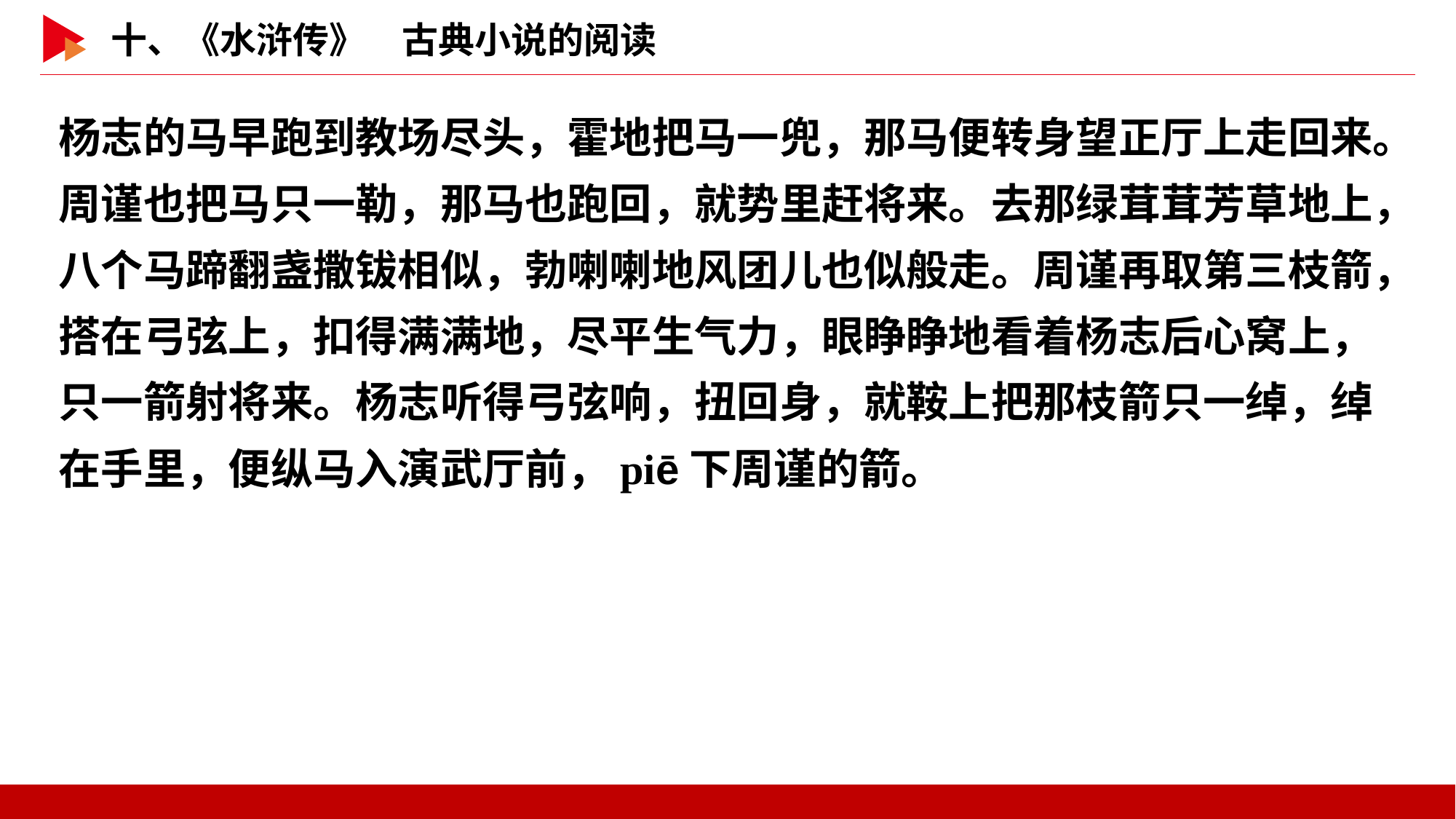

杨志的马早跑到教场尽头，霍地把马一兜，那马便转身望正厅上走回来。周谨也把马只一勒，那马也跑回，就势里赶将来。去那绿茸茸芳草地上，八个马蹄翻盏撒钹相似，勃喇喇地风团儿也似般走。周谨再取第三枝箭，搭在弓弦上，扣得满满地，尽平生气力，眼睁睁地看着杨志后心窝上，只一箭射将来。杨志听得弓弦响，扭回身，就鞍上把那枝箭只一绰，绰在手里，便纵马入演武厅前，piē下周谨的箭。